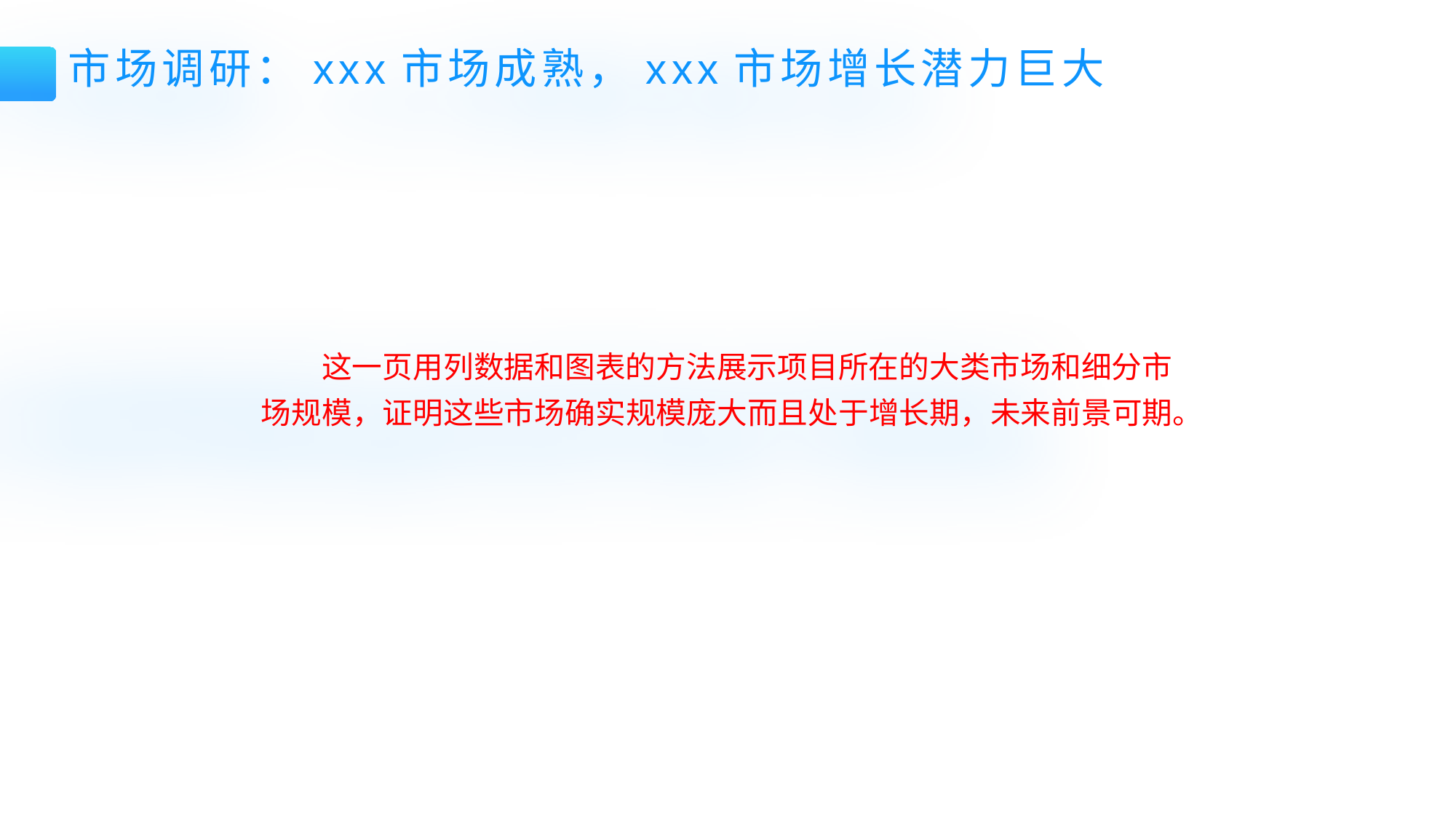

市场调研：xxx市场成熟，xxx市场增长潜力巨大

这一页用列数据和图表的方法展示项目所在的大类市场和细分市场规模，证明这些市场确实规模庞大而且处于增长期，未来前景可期。